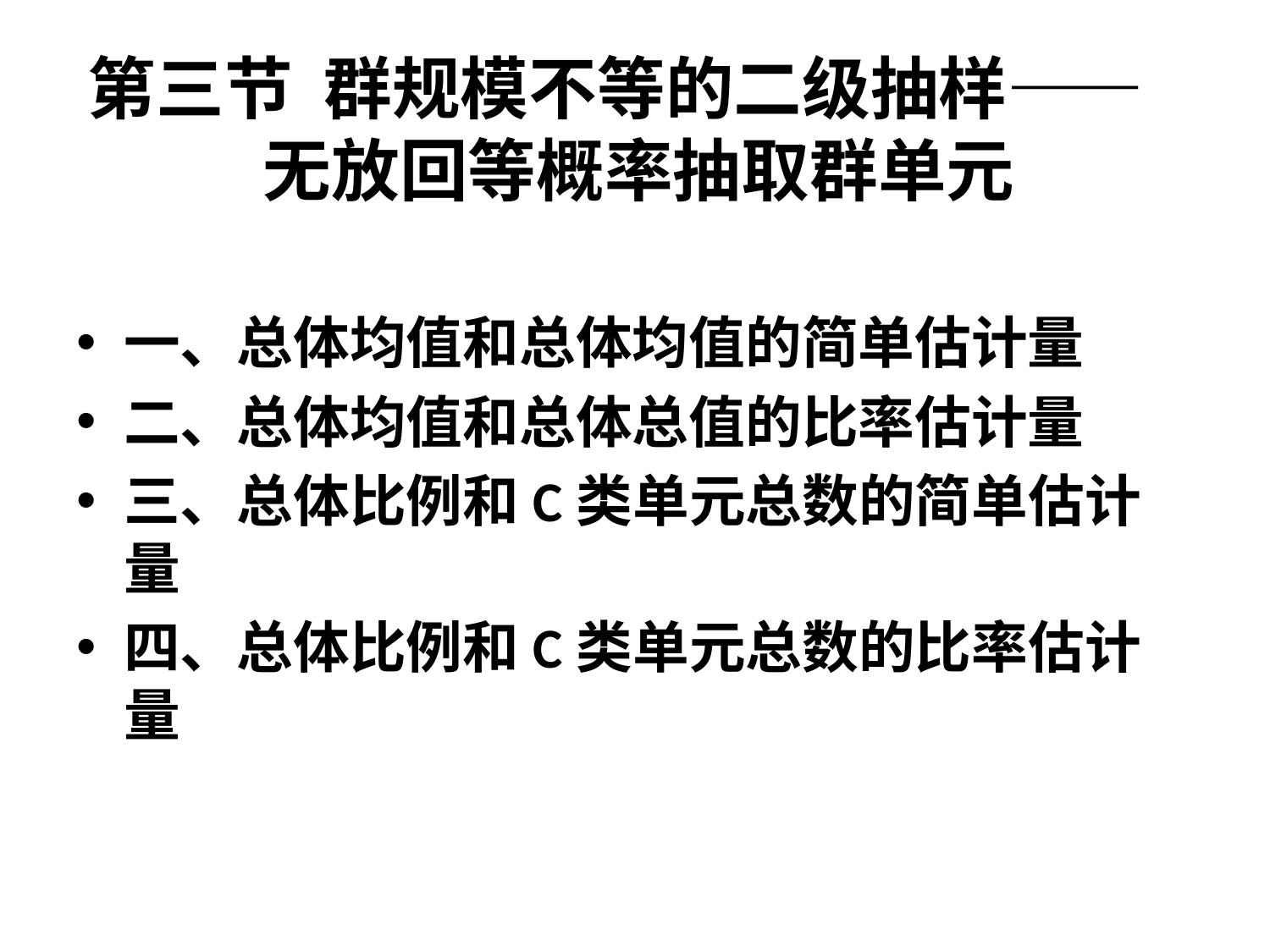

# 第三节  群规模不等的二级抽样——    无放回等概率抽取群单元

一、总体均值和总体均值的简单估计量
二、总体均值和总体总值的比率估计量
三、总体比例和C类单元总数的简单估计量
四、总体比例和C类单元总数的比率估计量